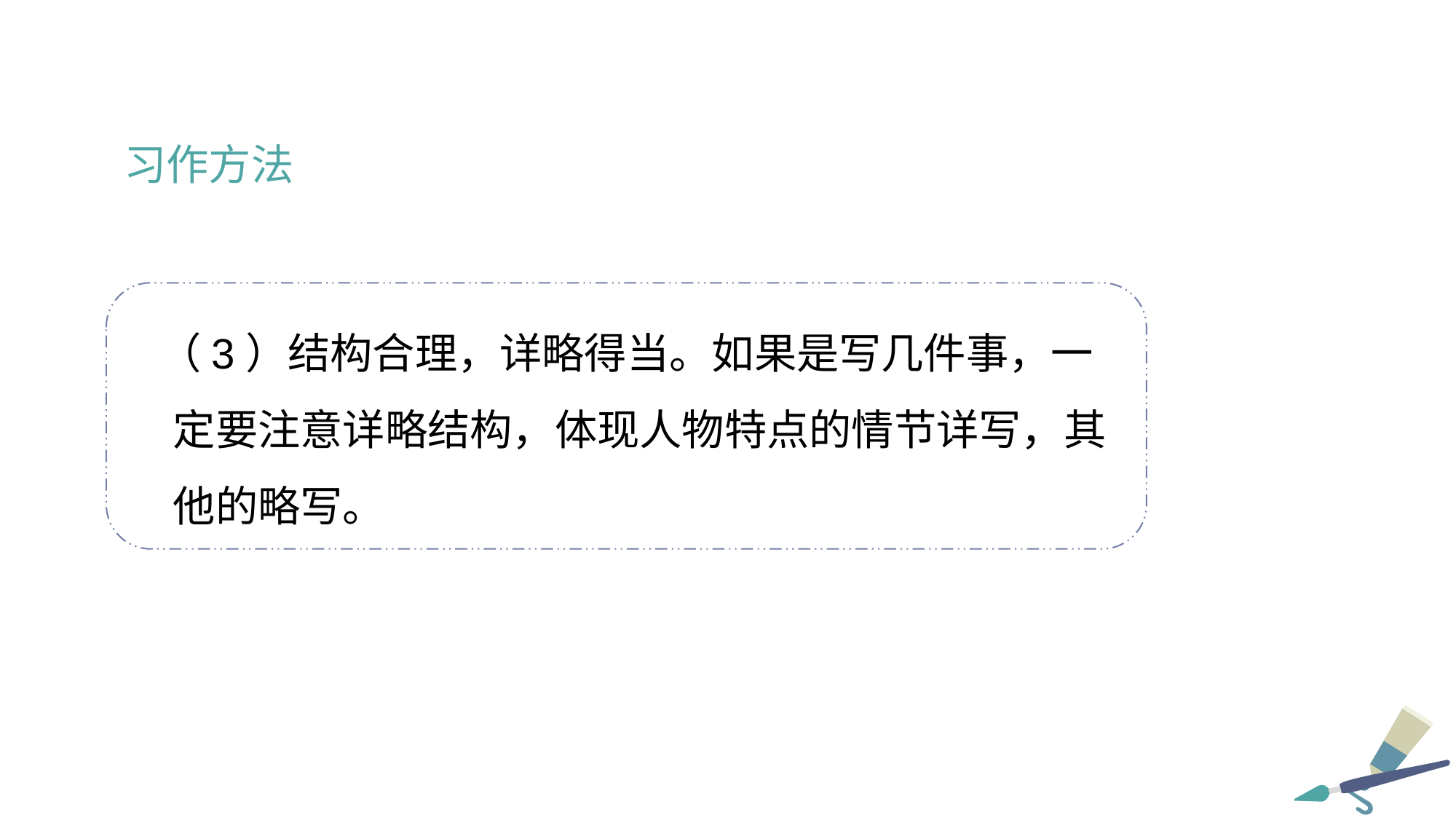

习作方法
  （3）结构合理，详略得当。如果是写几件事，一定要注意详略结构，体现人物特点的情节详写，其他的略写。